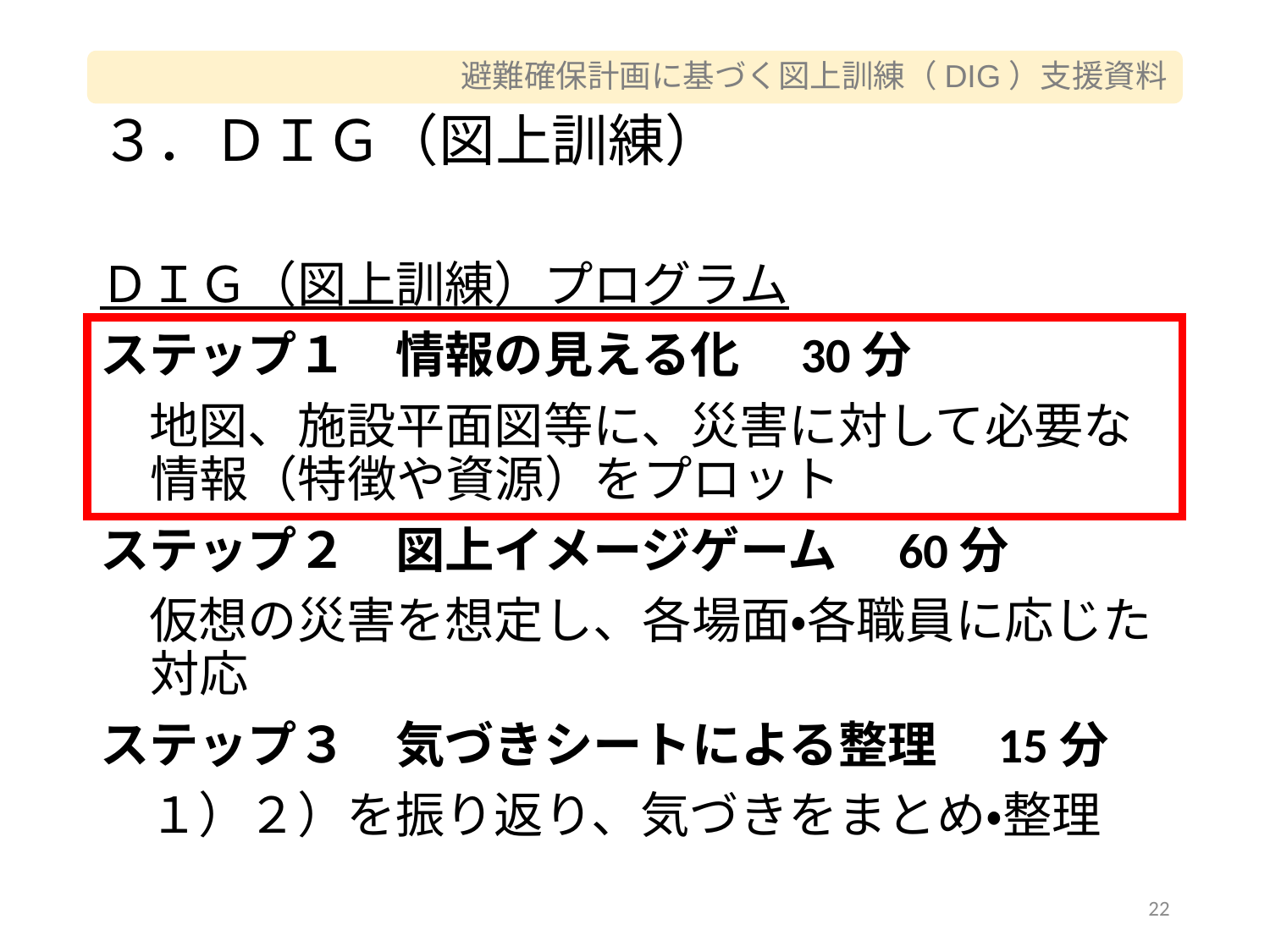

# ３．ＤＩＧ（図上訓練）
ＤＩＧ（図上訓練）プログラム
ステップ１　情報の見える化　30分
　地図、施設平面図等に、災害に対して必要な情報（特徴や資源）をプロット
ステップ２　図上イメージゲーム　60分
　仮想の災害を想定し、各場面・各職員に応じた対応
ステップ３　気づきシートによる整理　15分
　１）２）を振り返り、気づきをまとめ・整理

22